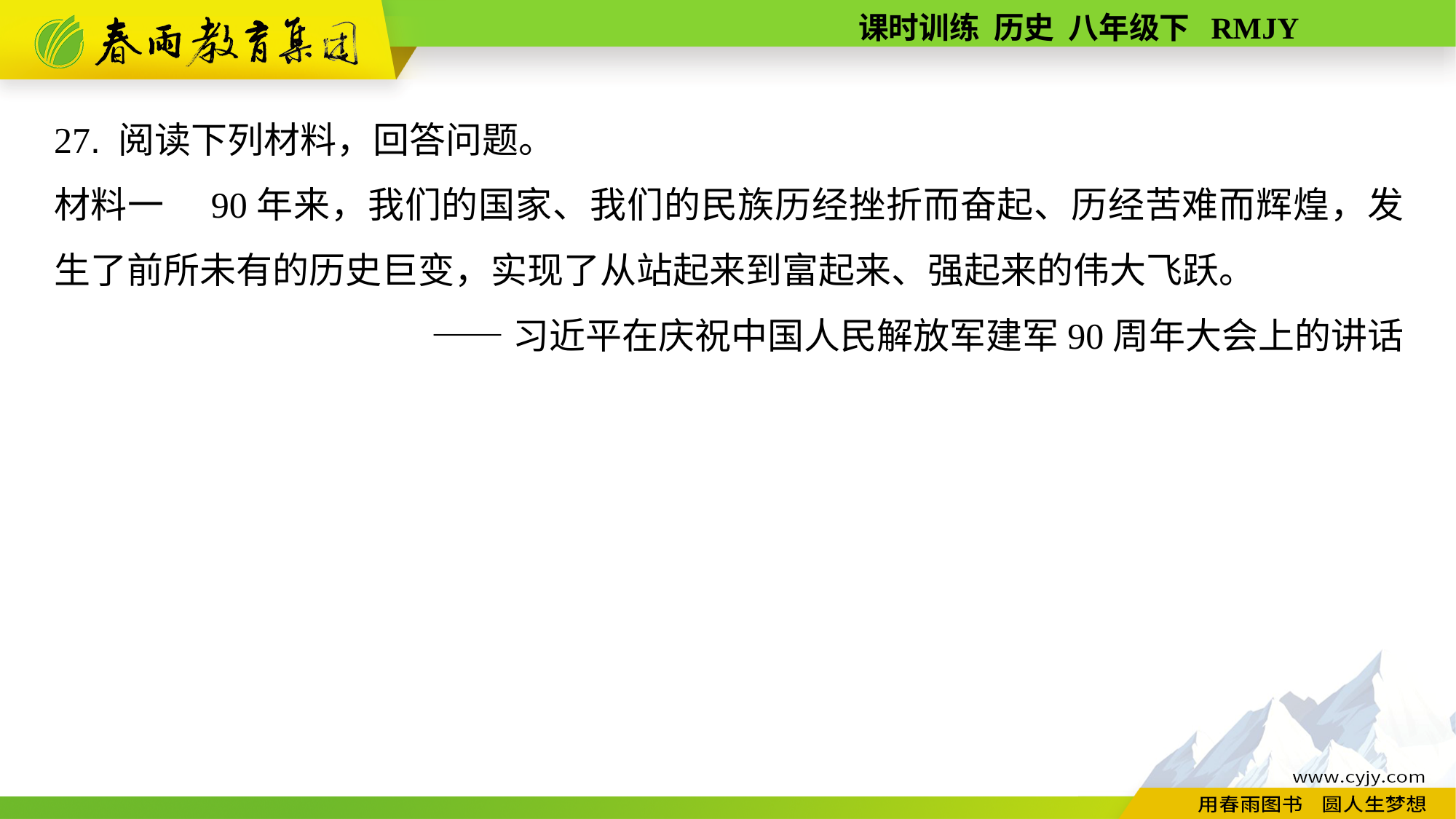

27. 阅读下列材料，回答问题。
材料一　90年来，我们的国家、我们的民族历经挫折而奋起、历经苦难而辉煌，发生了前所未有的历史巨变，实现了从站起来到富起来、强起来的伟大飞跃。
——习近平在庆祝中国人民解放军建军90周年大会上的讲话